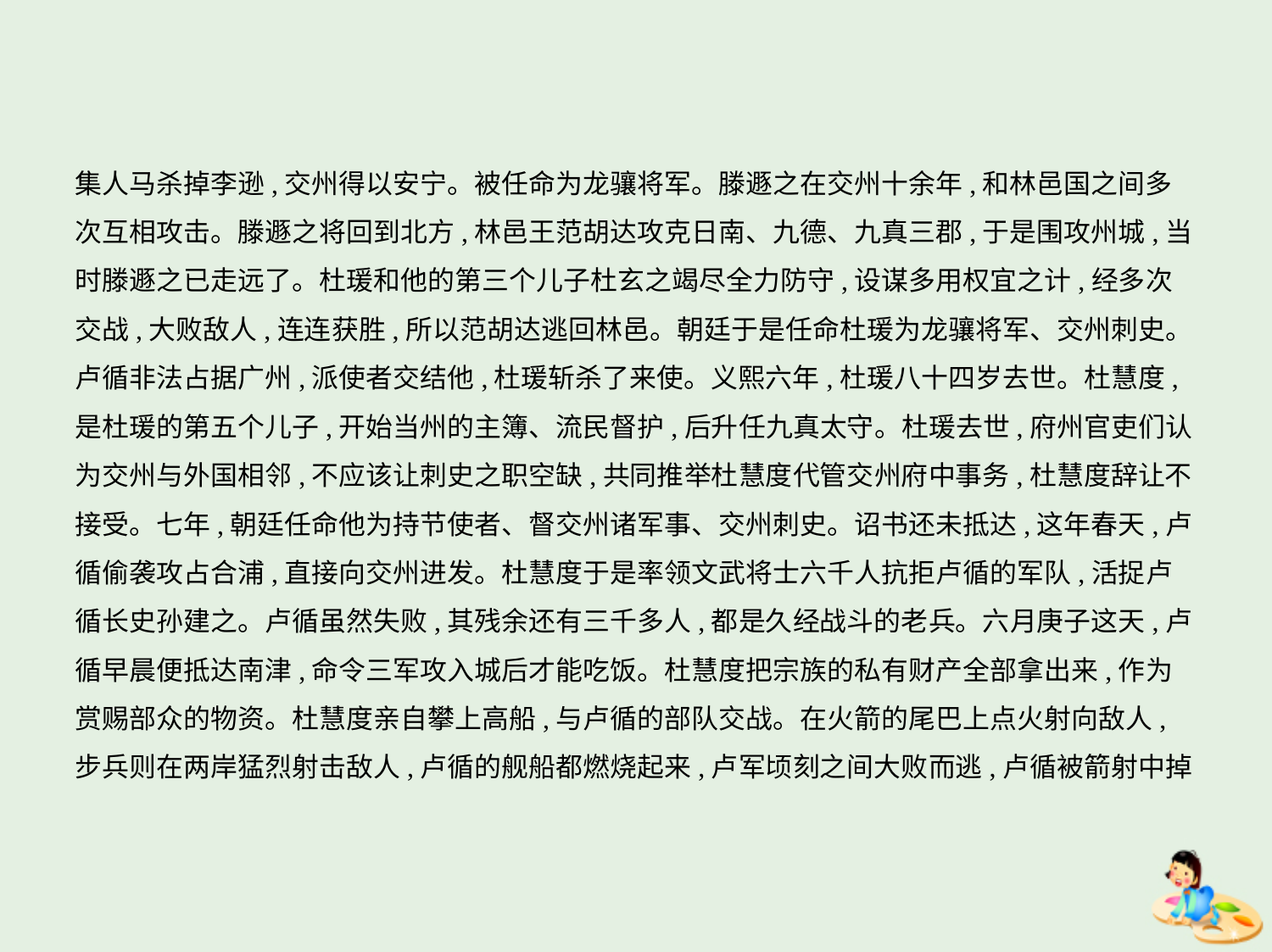

集人马杀掉李逊,交州得以安宁。被任命为龙骧将军。滕遯之在交州十余年,和林邑国之间多
次互相攻击。滕遯之将回到北方,林邑王范胡达攻克日南、九德、九真三郡,于是围攻州城,当
时滕遯之已走远了。杜瑗和他的第三个儿子杜玄之竭尽全力防守,设谋多用权宜之计,经多次
交战,大败敌人,连连获胜,所以范胡达逃回林邑。朝廷于是任命杜瑗为龙骧将军、交州刺史。
卢循非法占据广州,派使者交结他,杜瑗斩杀了来使。义熙六年,杜瑗八十四岁去世。杜慧度,
是杜瑗的第五个儿子,开始当州的主簿、流民督护,后升任九真太守。杜瑗去世,府州官吏们认
为交州与外国相邻,不应该让刺史之职空缺,共同推举杜慧度代管交州府中事务,杜慧度辞让不
接受。七年,朝廷任命他为持节使者、督交州诸军事、交州刺史。诏书还未抵达,这年春天,卢
循偷袭攻占合浦,直接向交州进发。杜慧度于是率领文武将士六千人抗拒卢循的军队,活捉卢
循长史孙建之。卢循虽然失败,其残余还有三千多人,都是久经战斗的老兵。六月庚子这天,卢
循早晨便抵达南津,命令三军攻入城后才能吃饭。杜慧度把宗族的私有财产全部拿出来,作为
赏赐部众的物资。杜慧度亲自攀上高船,与卢循的部队交战。在火箭的尾巴上点火射向敌人,
步兵则在两岸猛烈射击敌人,卢循的舰船都燃烧起来,卢军顷刻之间大败而逃,卢循被箭射中掉